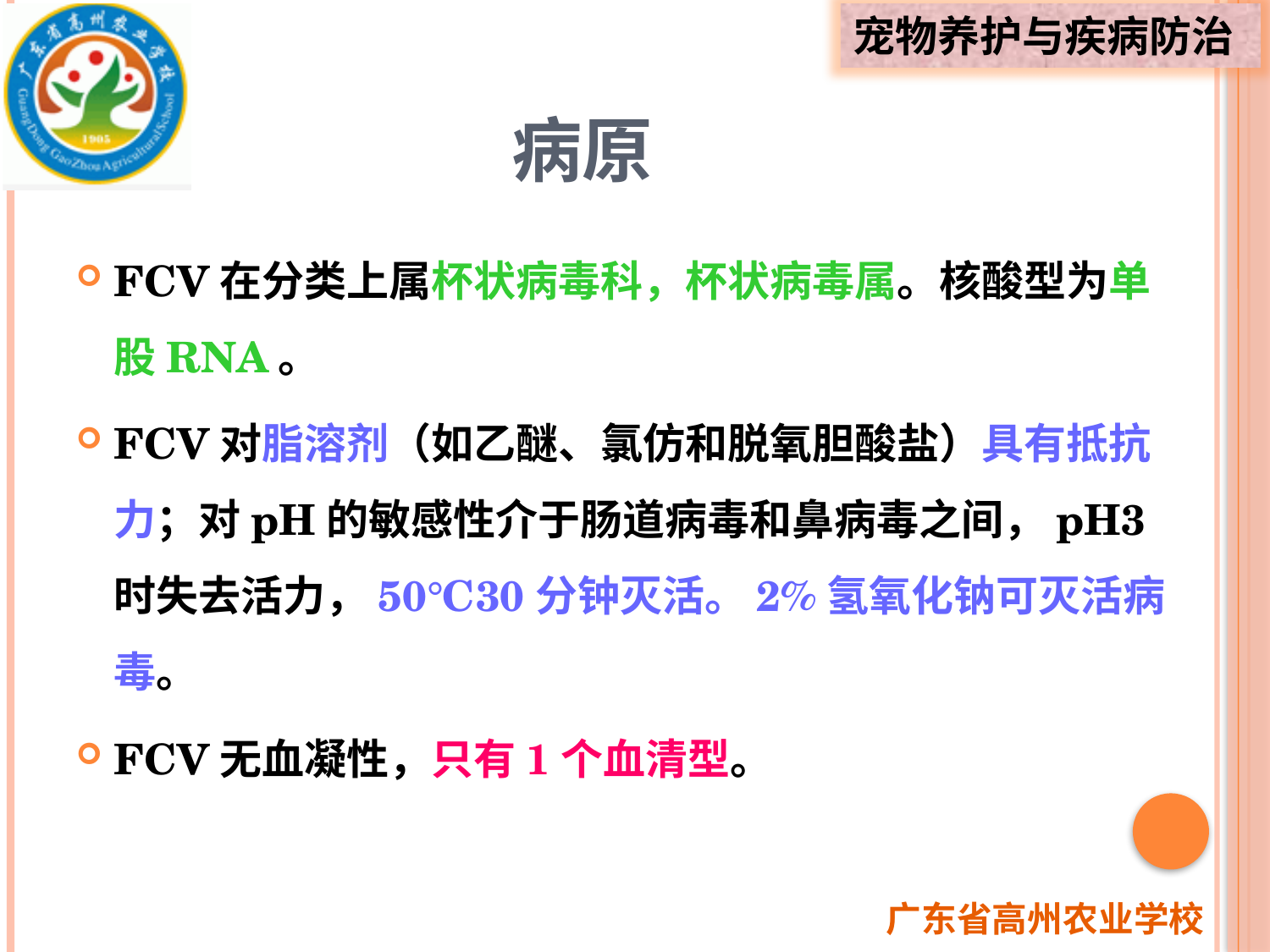

# 病原
FCV在分类上属杯状病毒科，杯状病毒属。核酸型为单股RNA。
FCV对脂溶剂（如乙醚、氯仿和脱氧胆酸盐）具有抵抗力；对pH的敏感性介于肠道病毒和鼻病毒之间，pH3时失去活力，50℃30分钟灭活。2%氢氧化钠可灭活病毒。
FCV无血凝性，只有1个血清型。